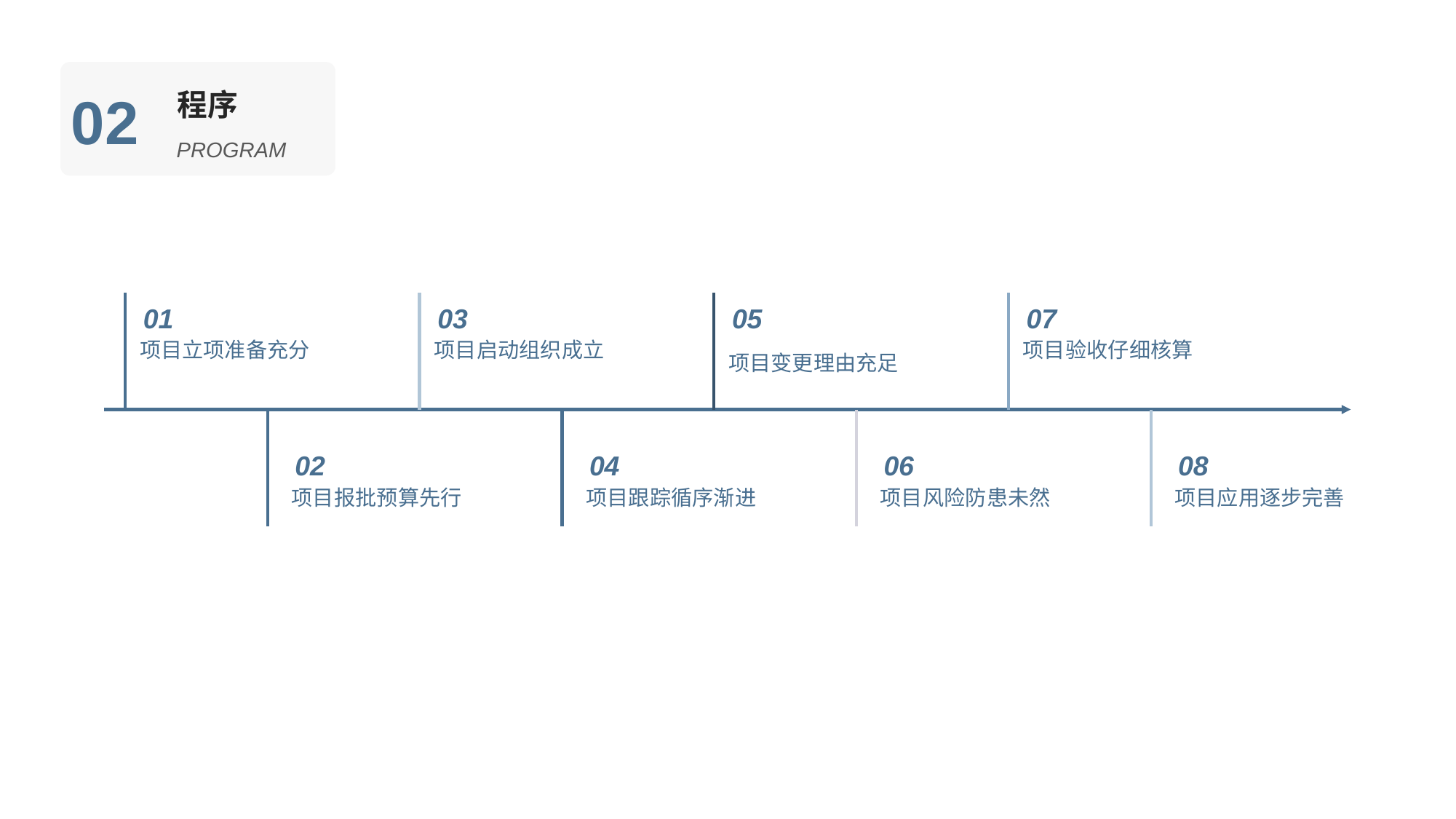

02
程序
PROGRAM
01
项目立项准备充分
03
项目启动组织成立
05
项目变更理由充足
07
项目验收仔细核算
02
项目报批预算先行
04
项目跟踪循序渐进
06
项目风险防患未然
08
项目应用逐步完善